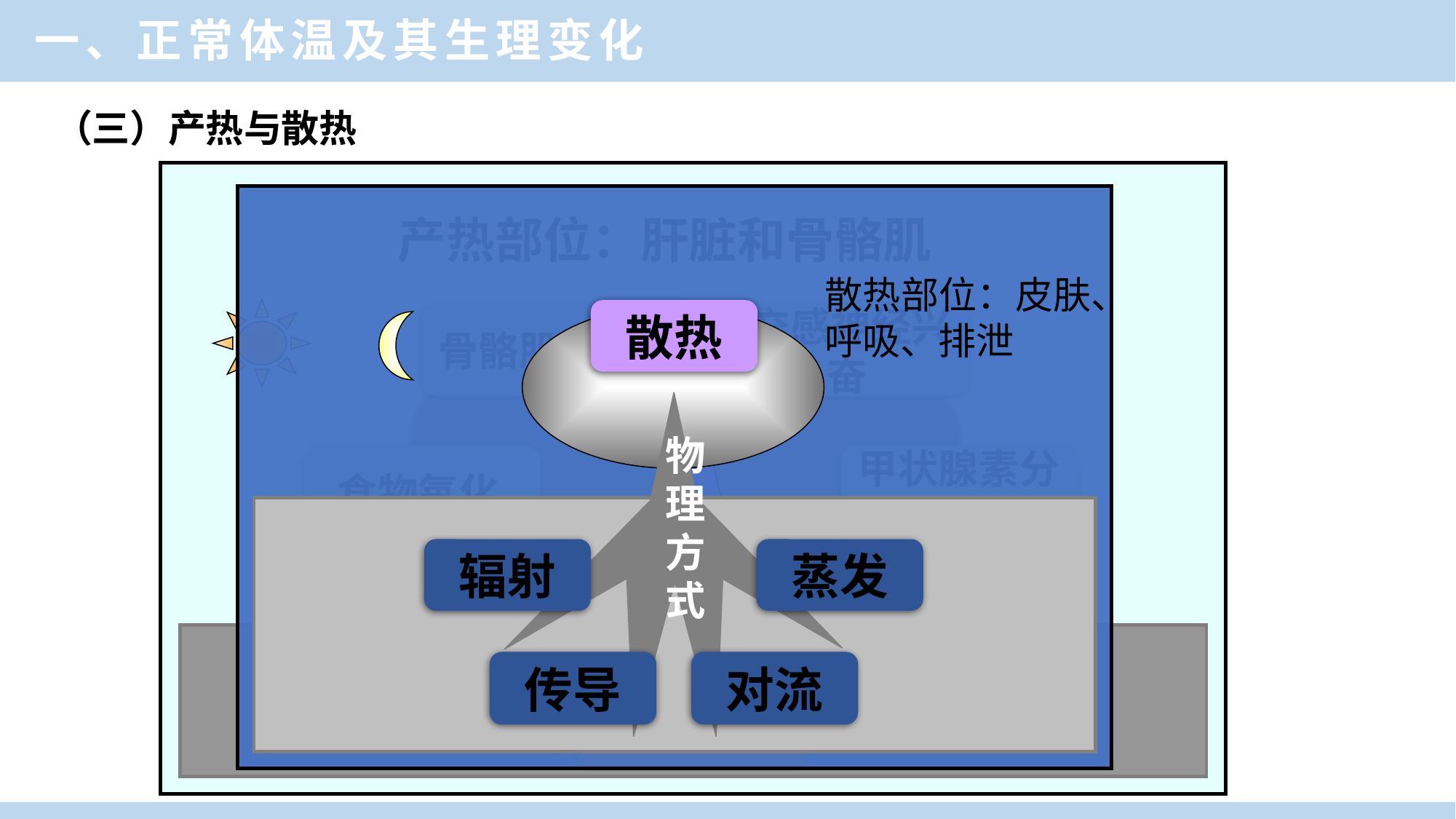

一、正常体温及其生理变化
（三）产热与散热

骨骼肌运动
交感神经兴奋

化学方式
食物氧化
甲状腺素分泌增多

产热
产热部位：肝脏和骨骼肌

散热

物理方式

辐射
蒸发
传导
对流
散热部位：皮肤、呼吸、排泄